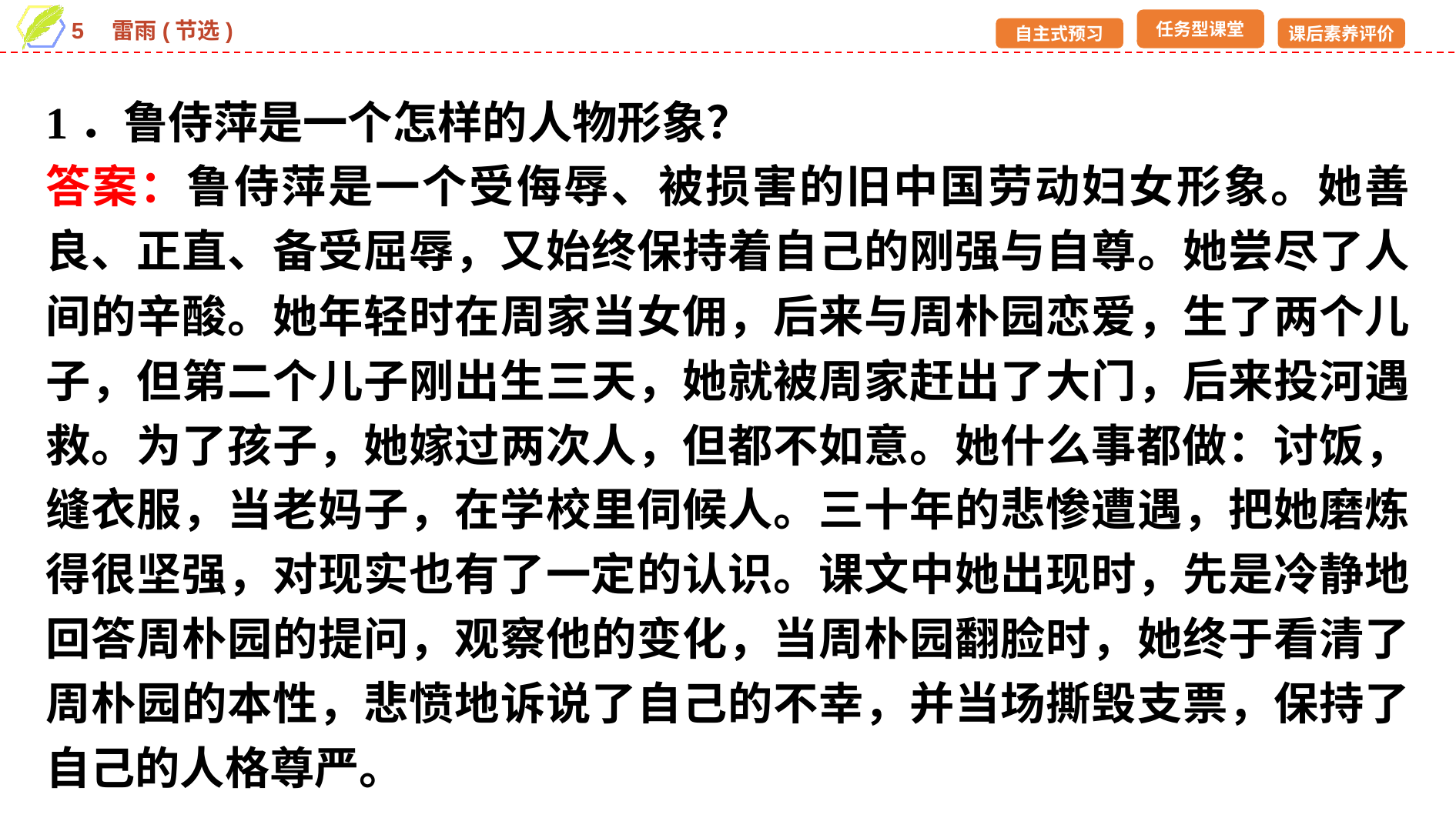

1．鲁侍萍是一个怎样的人物形象？
答案：鲁侍萍是一个受侮辱、被损害的旧中国劳动妇女形象。她善良、正直、备受屈辱，又始终保持着自己的刚强与自尊。她尝尽了人间的辛酸。她年轻时在周家当女佣，后来与周朴园恋爱，生了两个儿子，但第二个儿子刚出生三天，她就被周家赶出了大门，后来投河遇救。为了孩子，她嫁过两次人，但都不如意。她什么事都做：讨饭，缝衣服，当老妈子，在学校里伺候人。三十年的悲惨遭遇，把她磨炼得很坚强，对现实也有了一定的认识。课文中她出现时，先是冷静地回答周朴园的提问，观察他的变化，当周朴园翻脸时，她终于看清了周朴园的本性，悲愤地诉说了自己的不幸，并当场撕毁支票，保持了自己的人格尊严。